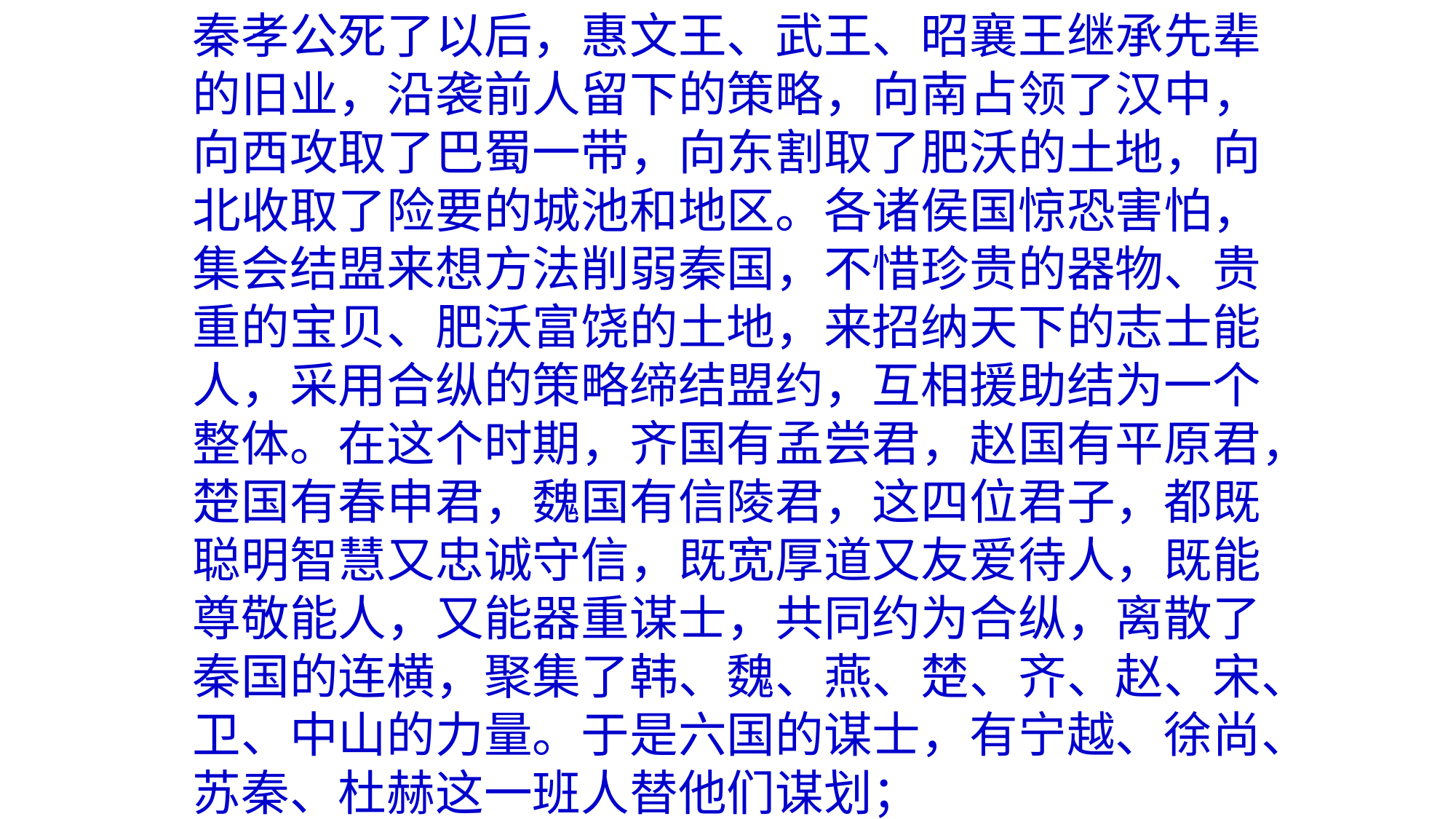

秦孝公死了以后，惠文王、武王、昭襄王继承先辈的旧业，沿袭前人留下的策略，向南占领了汉中，向西攻取了巴蜀一带，向东割取了肥沃的土地，向北收取了险要的城池和地区。各诸侯国惊恐害怕，集会结盟来想方法削弱秦国，不惜珍贵的器物、贵重的宝贝、肥沃富饶的土地，来招纳天下的志士能人，采用合纵的策略缔结盟约，互相援助结为一个整体。在这个时期，齐国有孟尝君，赵国有平原君，楚国有春申君，魏国有信陵君，这四位君子，都既聪明智慧又忠诚守信，既宽厚道又友爱待人，既能尊敬能人，又能器重谋士，共同约为合纵，离散了秦国的连横，聚集了韩、魏、燕、楚、齐、赵、宋、卫、中山的力量。于是六国的谋士，有宁越、徐尚、苏秦、杜赫这一班人替他们谋划；